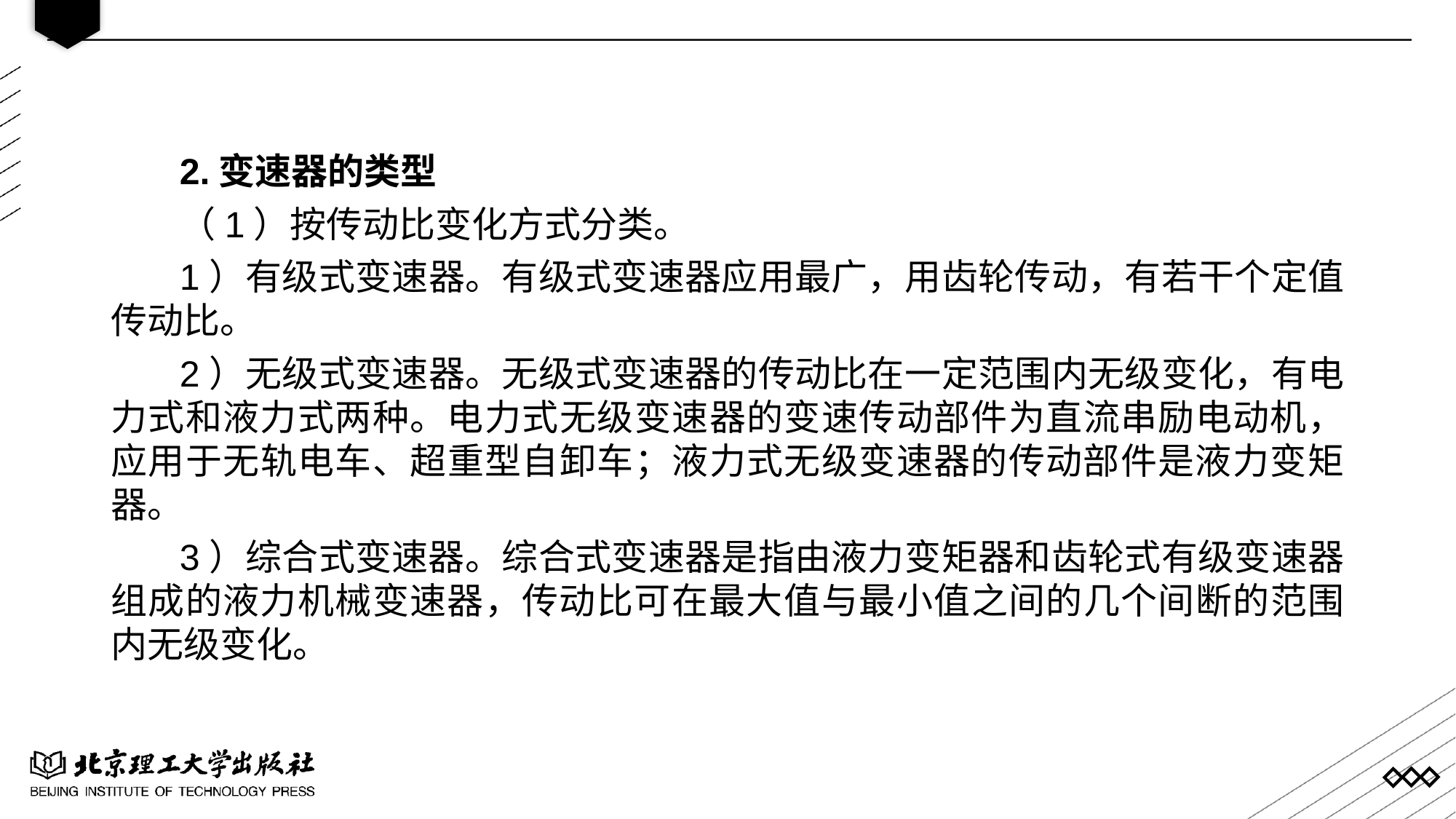

2.变速器的类型
（1）按传动比变化方式分类。
1）有级式变速器。有级式变速器应用最广，用齿轮传动，有若干个定值传动比。
2）无级式变速器。无级式变速器的传动比在一定范围内无级变化，有电力式和液力式两种。电力式无级变速器的变速传动部件为直流串励电动机，应用于无轨电车、超重型自卸车；液力式无级变速器的传动部件是液力变矩器。
3）综合式变速器。综合式变速器是指由液力变矩器和齿轮式有级变速器组成的液力机械变速器，传动比可在最大值与最小值之间的几个间断的范围内无级变化。